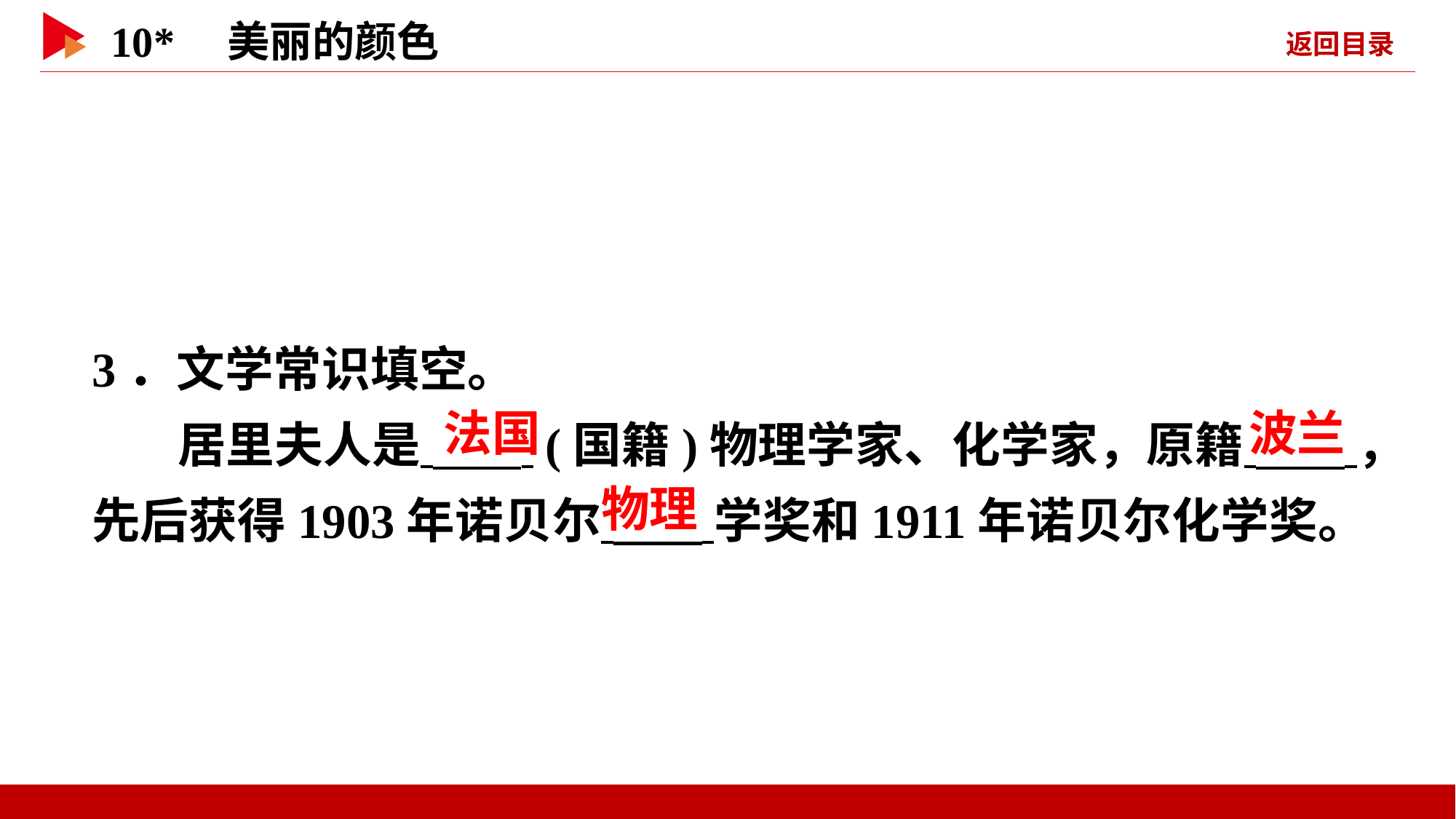

3．文学常识填空。
居里夫人是          (国籍)物理学家、化学家，原籍          ，先后获得1903年诺贝尔          学奖和1911年诺贝尔化学奖。
 法国
 波兰
 物理